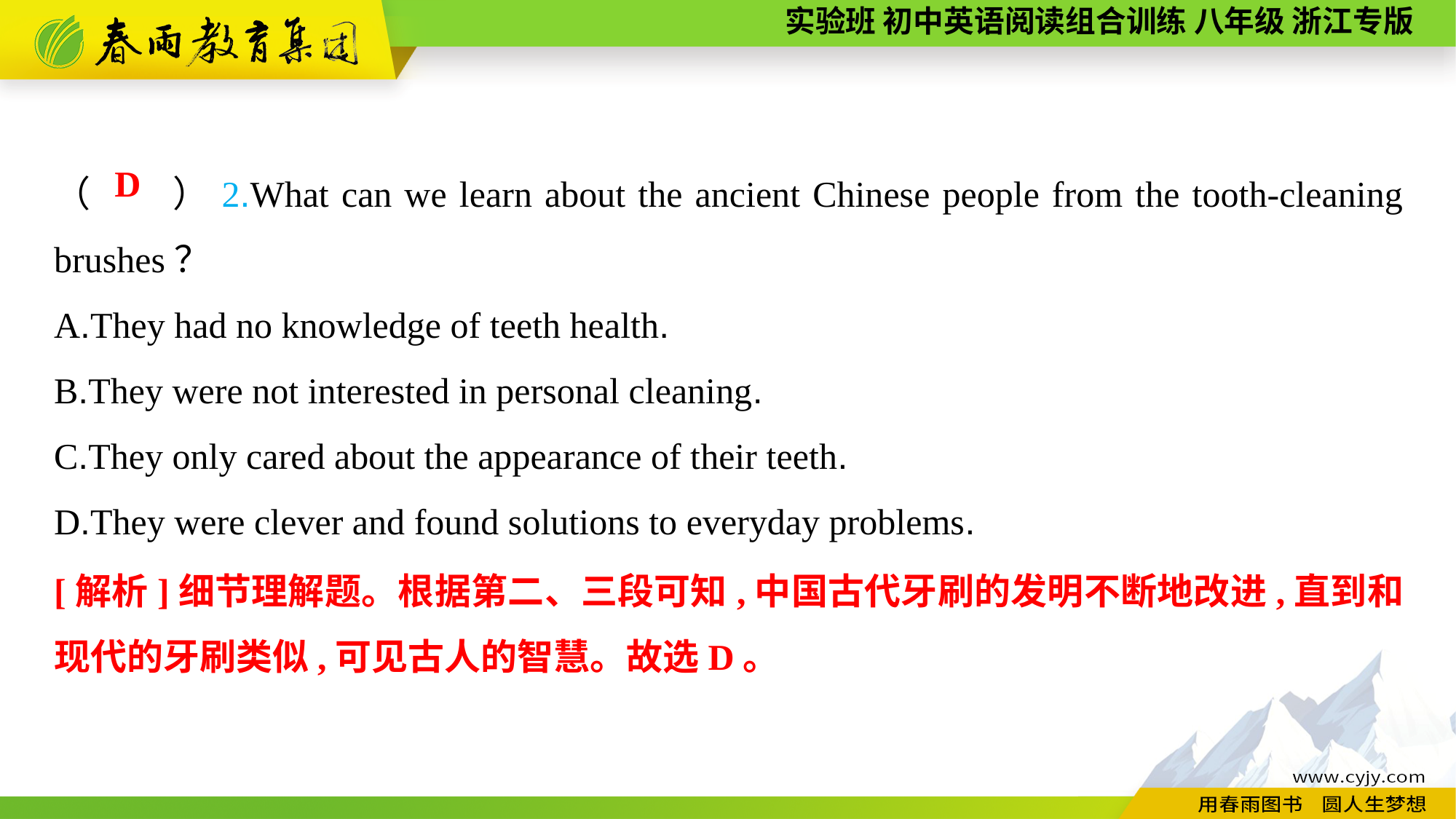

（　　）2.What can we learn about the ancient Chinese people from the tooth-cleaning brushes？
A.They had no knowledge of teeth health.
B.They were not interested in personal cleaning.
C.They only cared about the appearance of their teeth.
D.They were clever and found solutions to everyday problems.
D
[解析]细节理解题。根据第二、三段可知,中国古代牙刷的发明不断地改进,直到和现代的牙刷类似,可见古人的智慧。故选D。